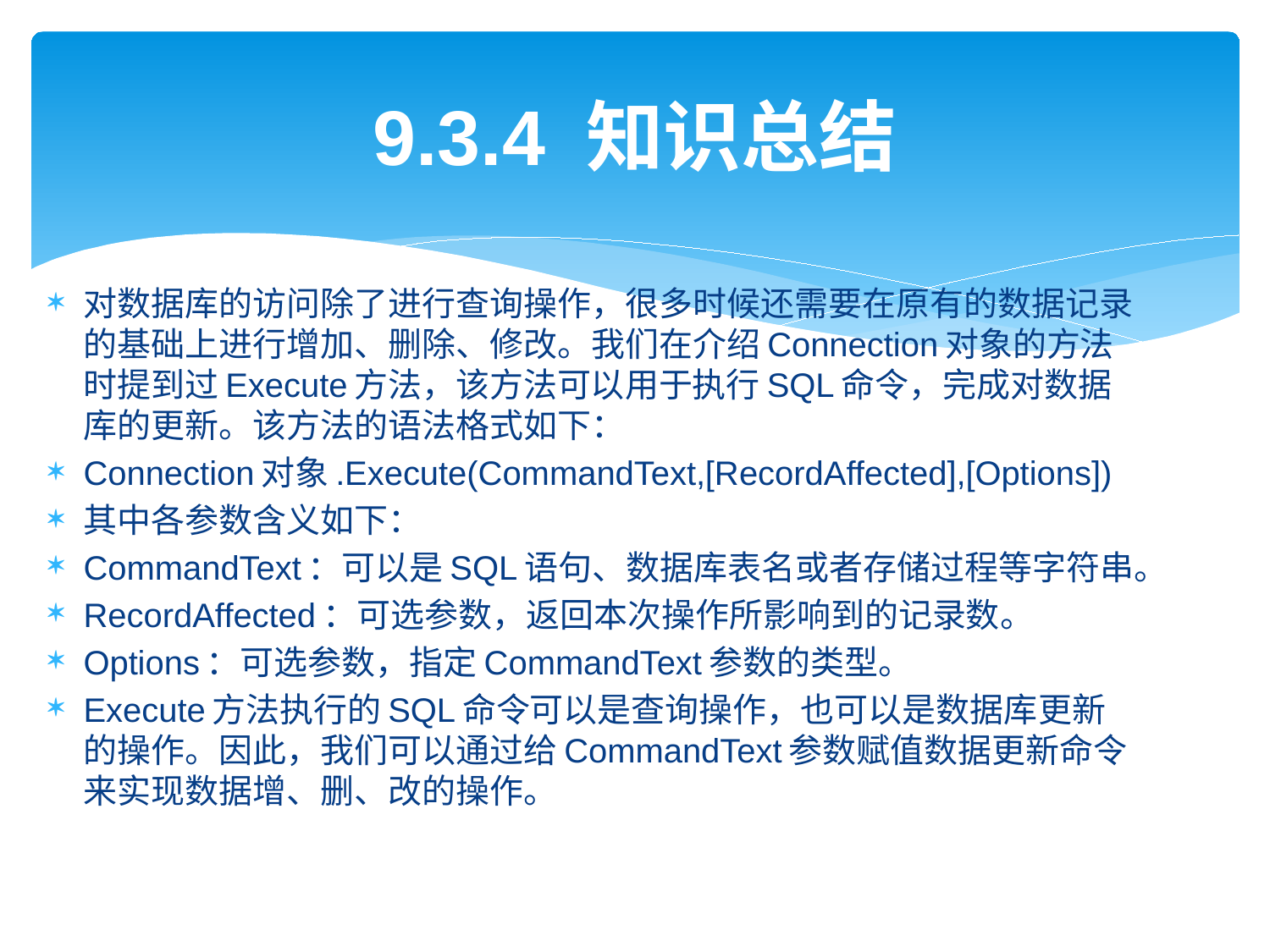

# 9.3.4 知识总结
对数据库的访问除了进行查询操作，很多时候还需要在原有的数据记录的基础上进行增加、删除、修改。我们在介绍Connection对象的方法时提到过Execute方法，该方法可以用于执行SQL命令，完成对数据库的更新。该方法的语法格式如下：
Connection对象.Execute(CommandText,[RecordAffected],[Options])
其中各参数含义如下：
CommandText：可以是SQL语句、数据库表名或者存储过程等字符串。
RecordAffected：可选参数，返回本次操作所影响到的记录数。
Options：可选参数，指定CommandText参数的类型。
Execute方法执行的SQL命令可以是查询操作，也可以是数据库更新的操作。因此，我们可以通过给CommandText参数赋值数据更新命令来实现数据增、删、改的操作。